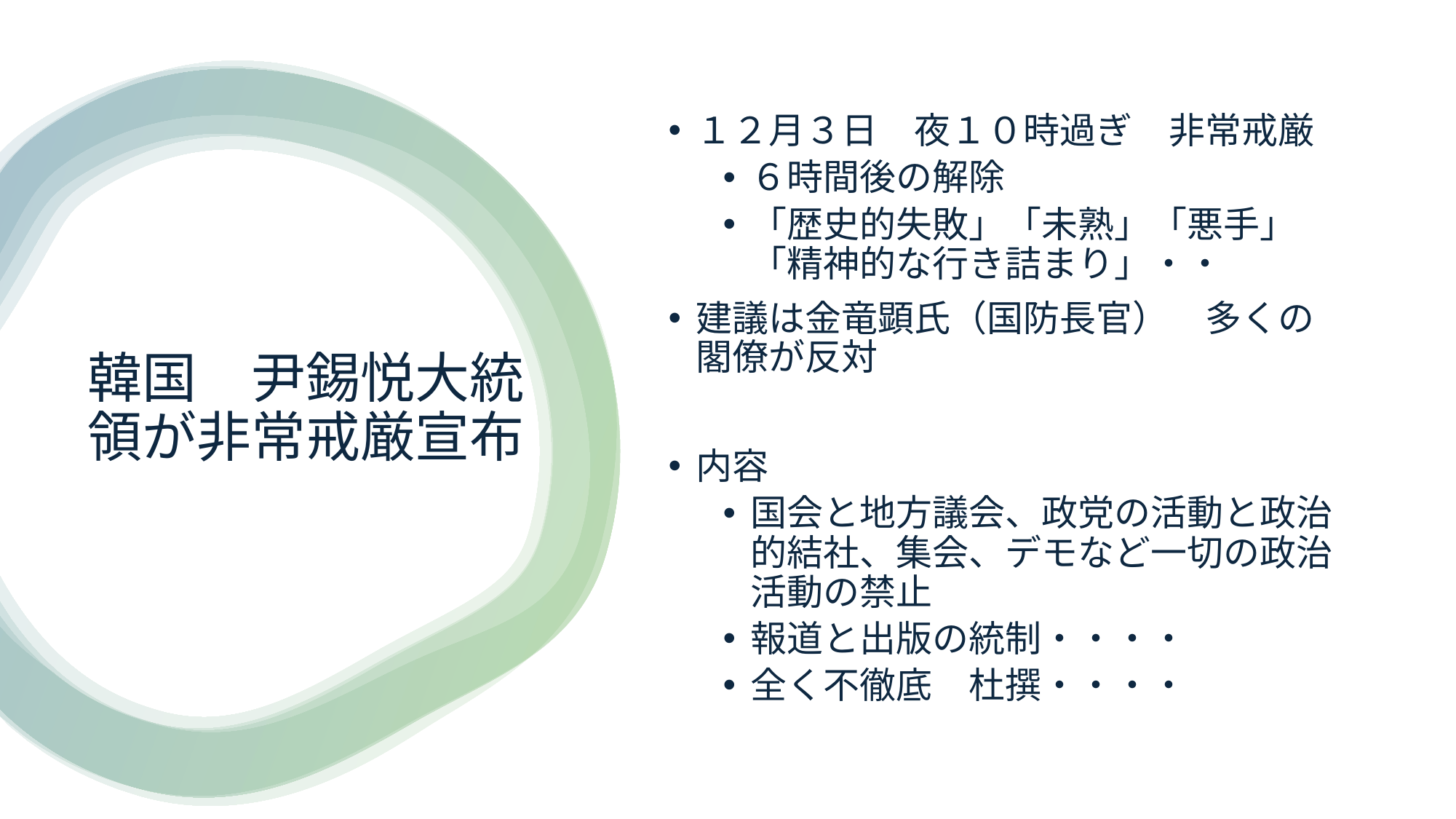

１２月３日　夜１０時過ぎ　非常戒厳
６時間後の解除
「歴史的失敗」「未熟」「悪手」「精神的な行き詰まり」・・
建議は金竜顕氏（国防長官）　多くの閣僚が反対

内容
国会と地方議会、政党の活動と政治的結社、集会、デモなど一切の政治活動の禁止
報道と出版の統制・・・・
全く不徹底　杜撰・・・・

# 韓国　尹錫悦大統領が非常戒厳宣布